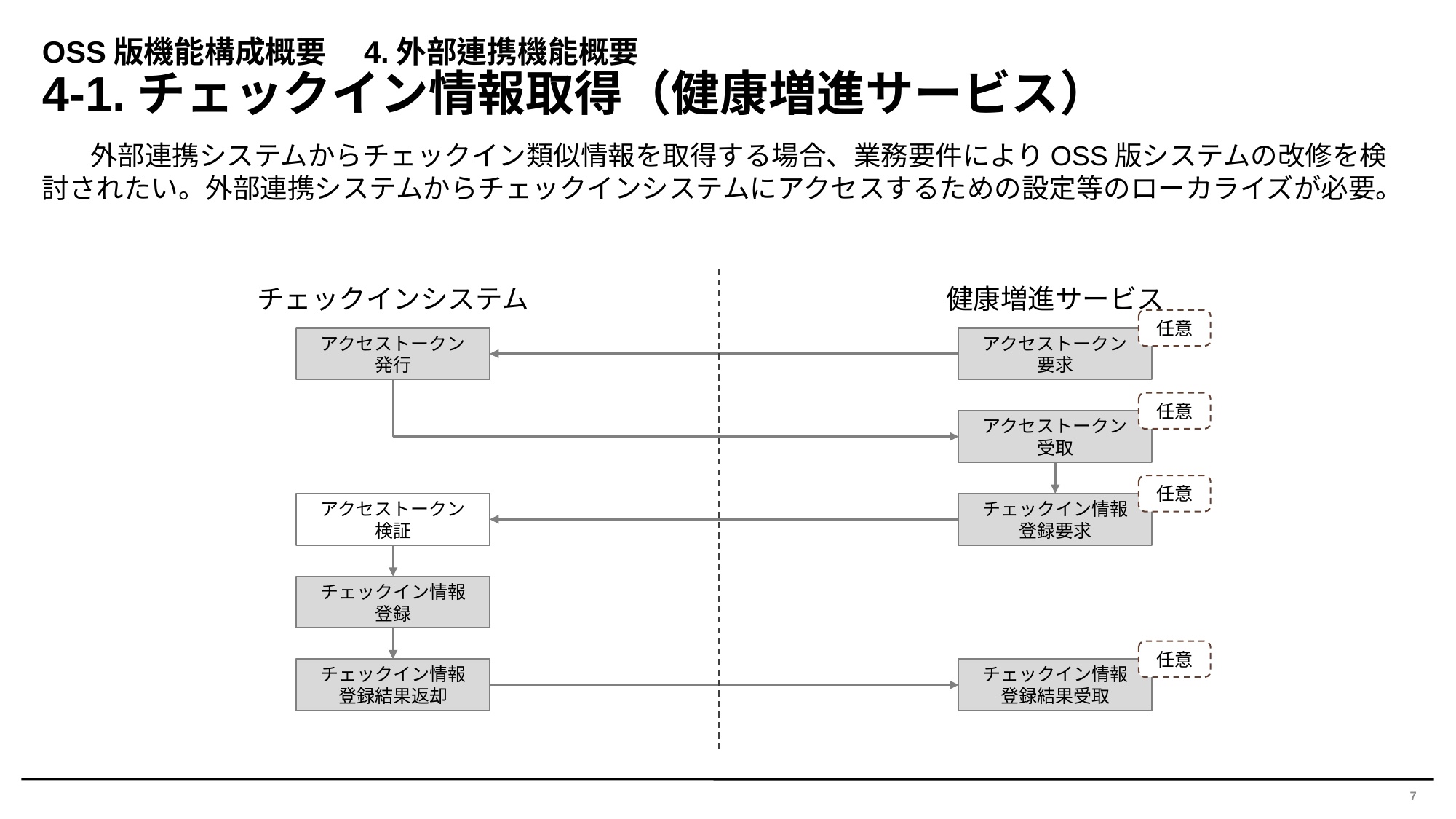

OSS版機能構成概要　4.外部連携機能概要
4-1.チェックイン情報取得（健康増進サービス）
　外部連携システムからチェックイン類似情報を取得する場合、業務要件によりOSS版システムの改修を検討されたい。外部連携システムからチェックインシステムにアクセスするための設定等のローカライズが必要。
チェックインシステム
健康増進サービス
任意
アクセストークン
発行
アクセストークン
要求
任意
アクセストークン
受取
任意
アクセストークン
検証
チェックイン情報
登録要求
チェックイン情報
登録
任意
チェックイン情報
登録結果返却
チェックイン情報
登録結果受取